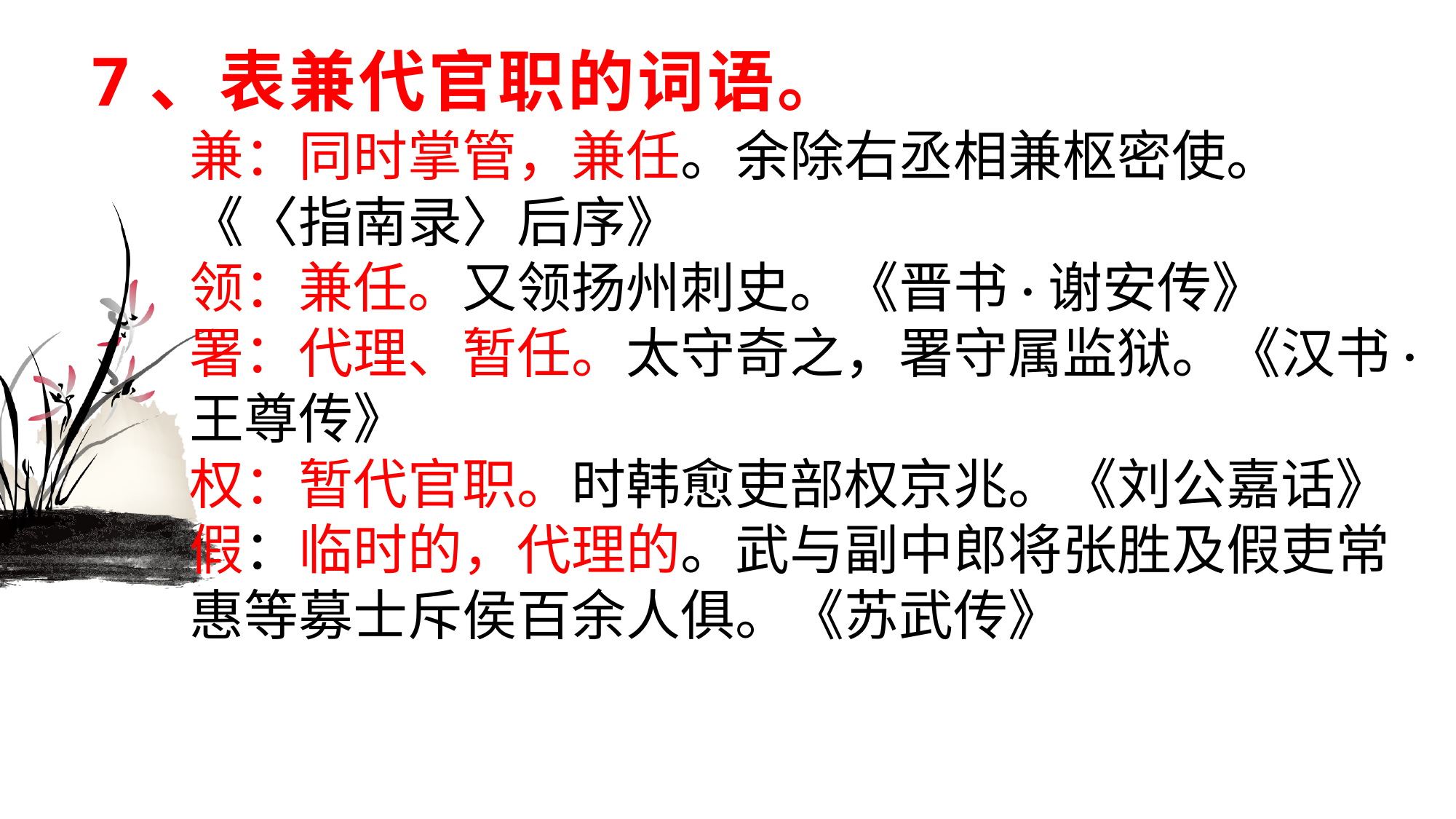

# 7、表兼代官职的词语。
兼：同时掌管，兼任。余除右丞相兼枢密使。 《〈指南录〉后序》
领：兼任。又领扬州刺史。《晋书·谢安传》
署：代理、暂任。太守奇之，署守属监狱。《汉书·王尊传》
权：暂代官职。时韩愈吏部权京兆。《刘公嘉话》
假：临时的，代理的。武与副中郎将张胜及假吏常惠等募士斥侯百余人俱。《苏武传》